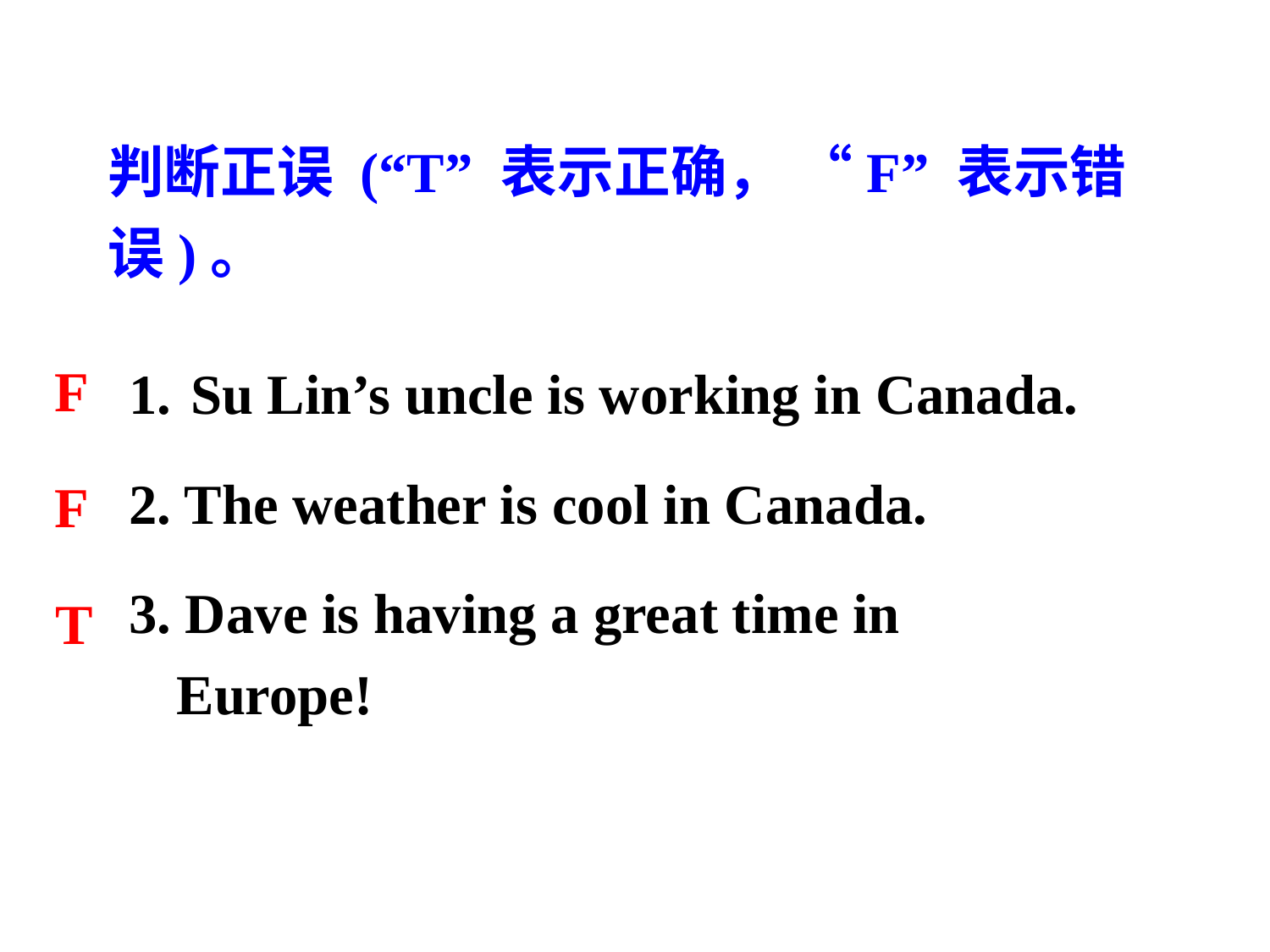

判断正误 (“T” 表示正确， “F” 表示错误)。
 Su Lin’s uncle is working in Canada.
2. The weather is cool in Canada.
3. Dave is having a great time in Europe!
F
F
T